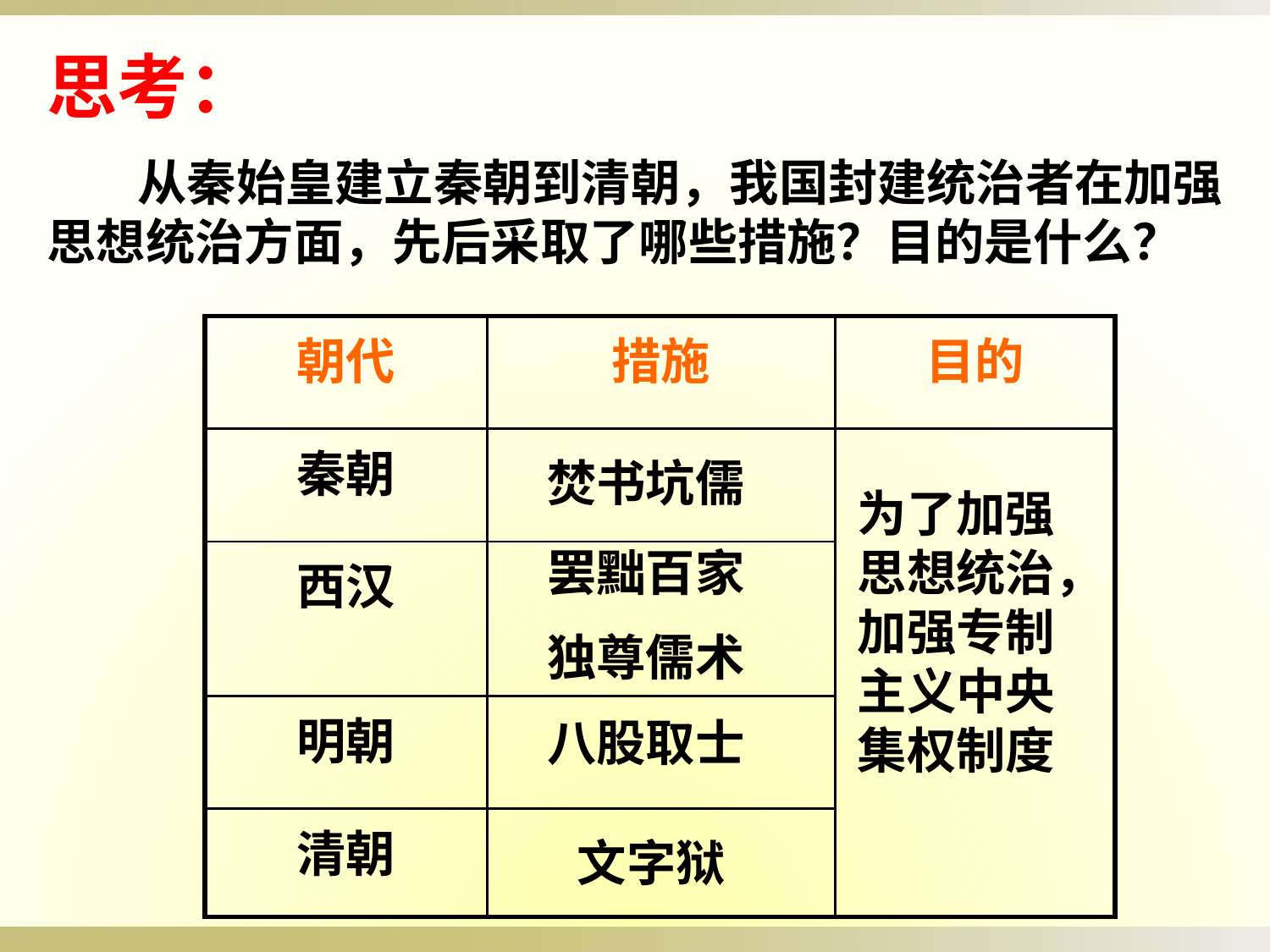

思考：
       从秦始皇建立秦朝到清朝，我国封建统治者在加强思想统治方面，先后采取了哪些措施？目的是什么？
| 朝代 | 措施 | 目的 |
| --- | --- | --- |
| 秦朝 |  |  |
| 西汉 |  |  |
| 明朝 |  |  |
| 清朝 |  |  |
焚书坑儒
为了加强思想统治，加强专制主义中央集权制度
罢黜百家
独尊儒术
八股取士
文字狱